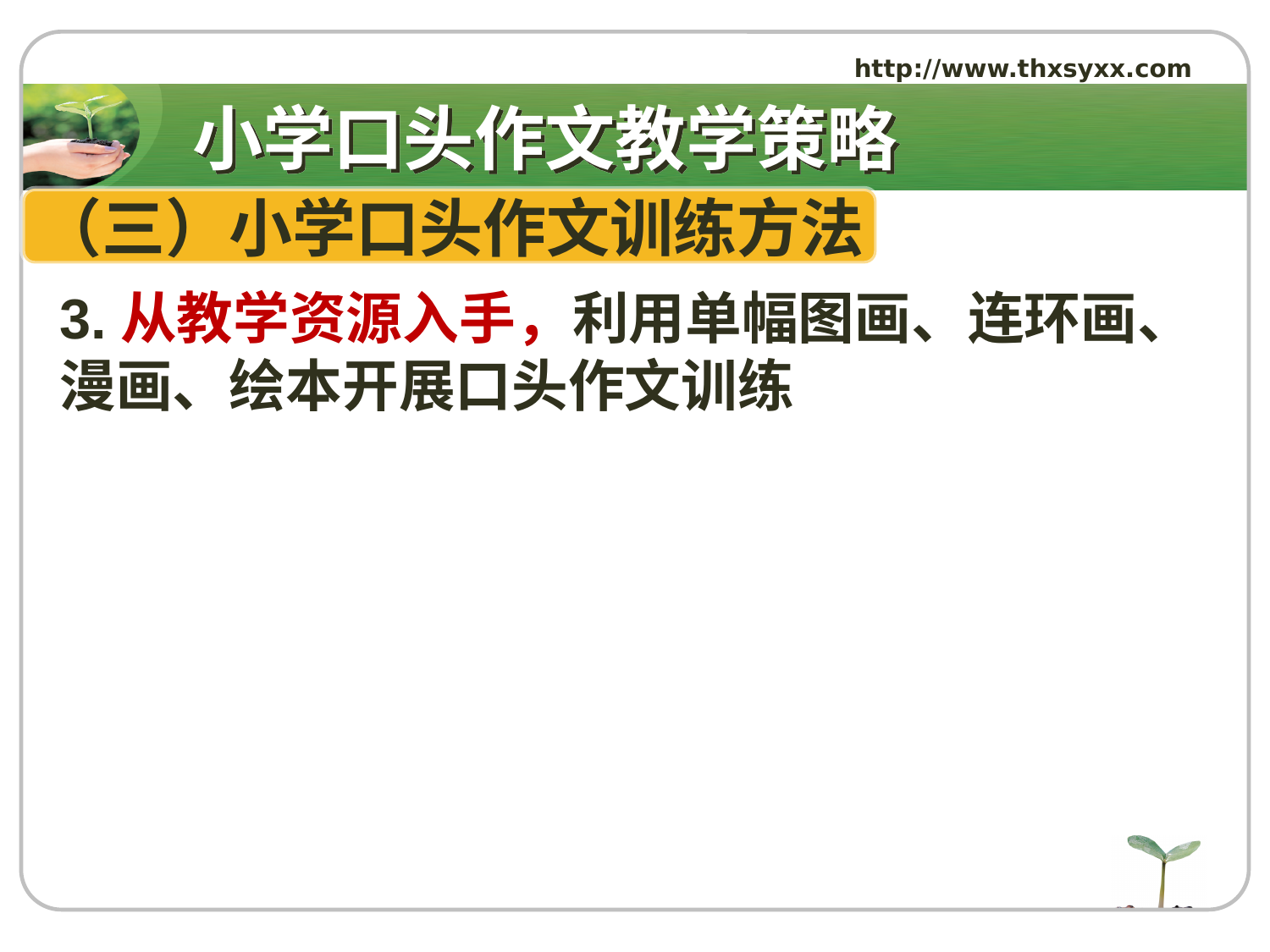

http://www.thxsyxx.com
# 小学口头作文教学策略
（三）小学口头作文训练方法
3.从教学资源入手，利用单幅图画、连环画、漫画、绘本开展口头作文训练